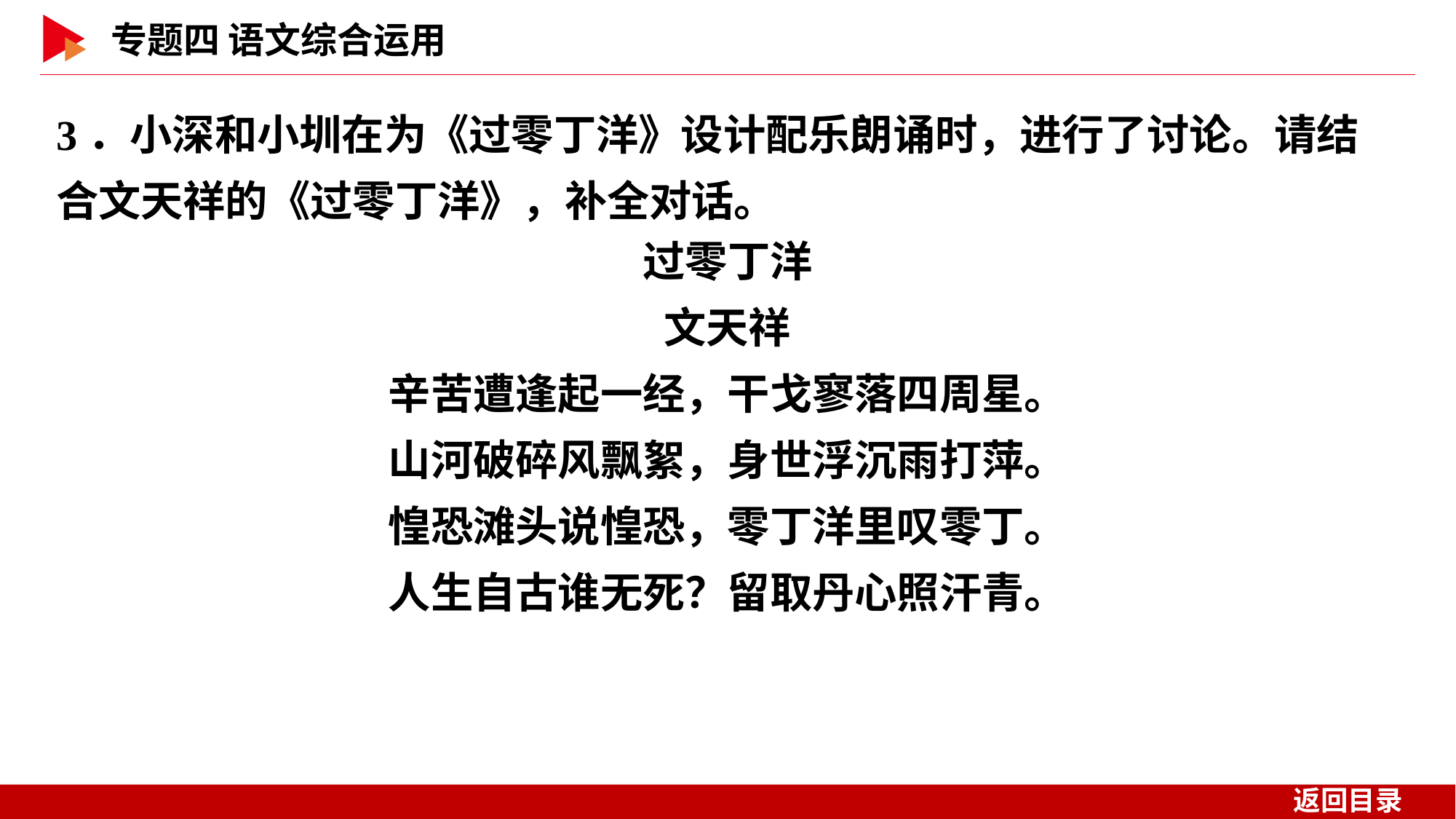

3．小深和小圳在为《过零丁洋》设计配乐朗诵时，进行了讨论。请结合文天祥的《过零丁洋》，补全对话。
过零丁洋
文天祥
辛苦遭逢起一经，干戈寥落四周星。
山河破碎风飘絮，身世浮沉雨打萍。
惶恐滩头说惶恐，零丁洋里叹零丁。
人生自古谁无死？留取丹心照汗青。